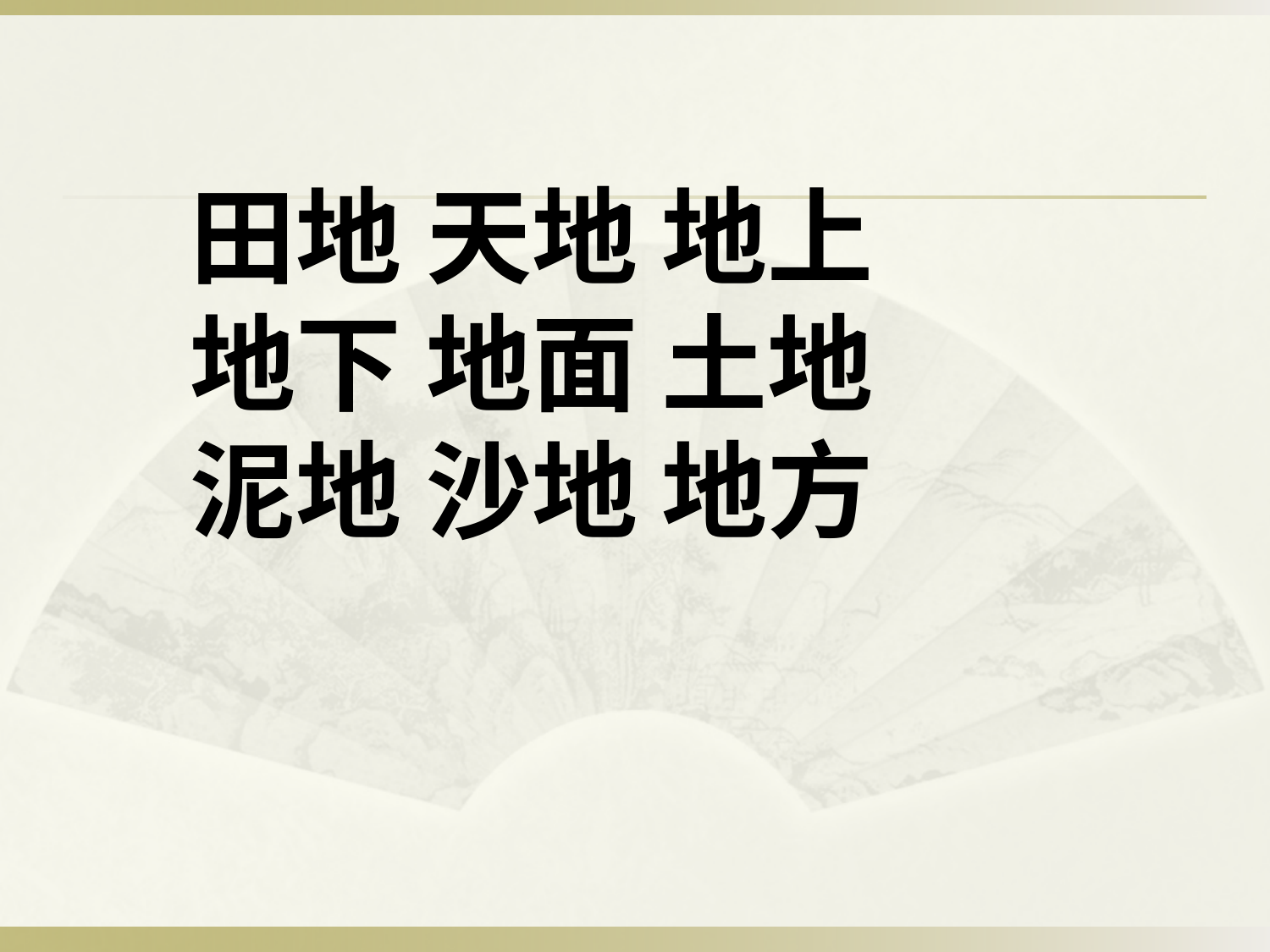

田地 天地 地上
地下 地面 土地
泥地 沙地 地方